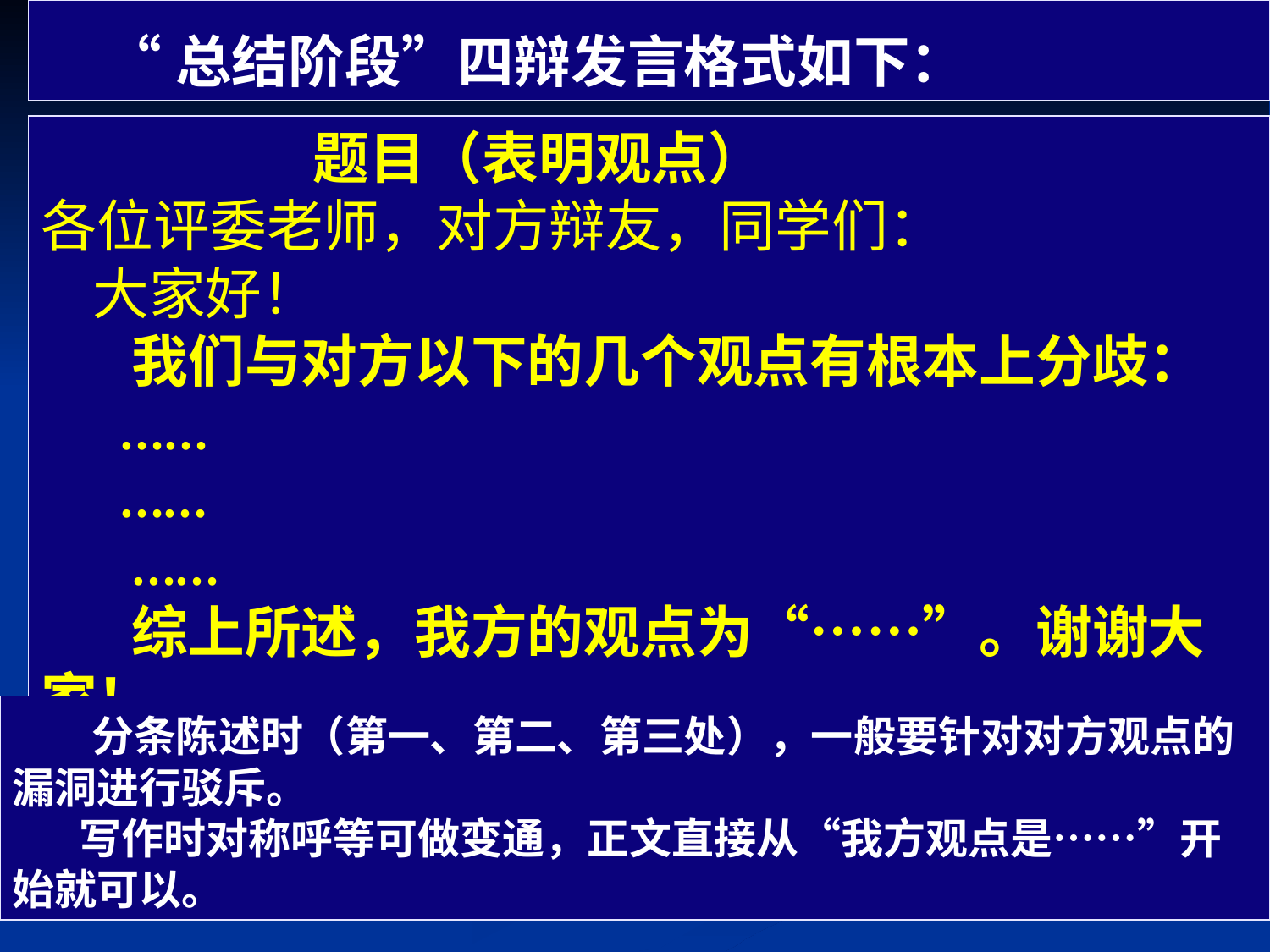

“总结阶段”四辩发言格式如下：
                    题目（表明观点）
各位评委老师，对方辩友，同学们：
   大家好！
      我们与对方以下的几个观点有根本上分歧：
       ……
       ……
        ……
      综上所述，我方的观点为“……”。谢谢大家！
      分条陈述时（第一、第二、第三处），一般要针对对方观点的漏洞进行驳斥。
       写作时对称呼等可做变通，正文直接从“我方观点是……”开始就可以。